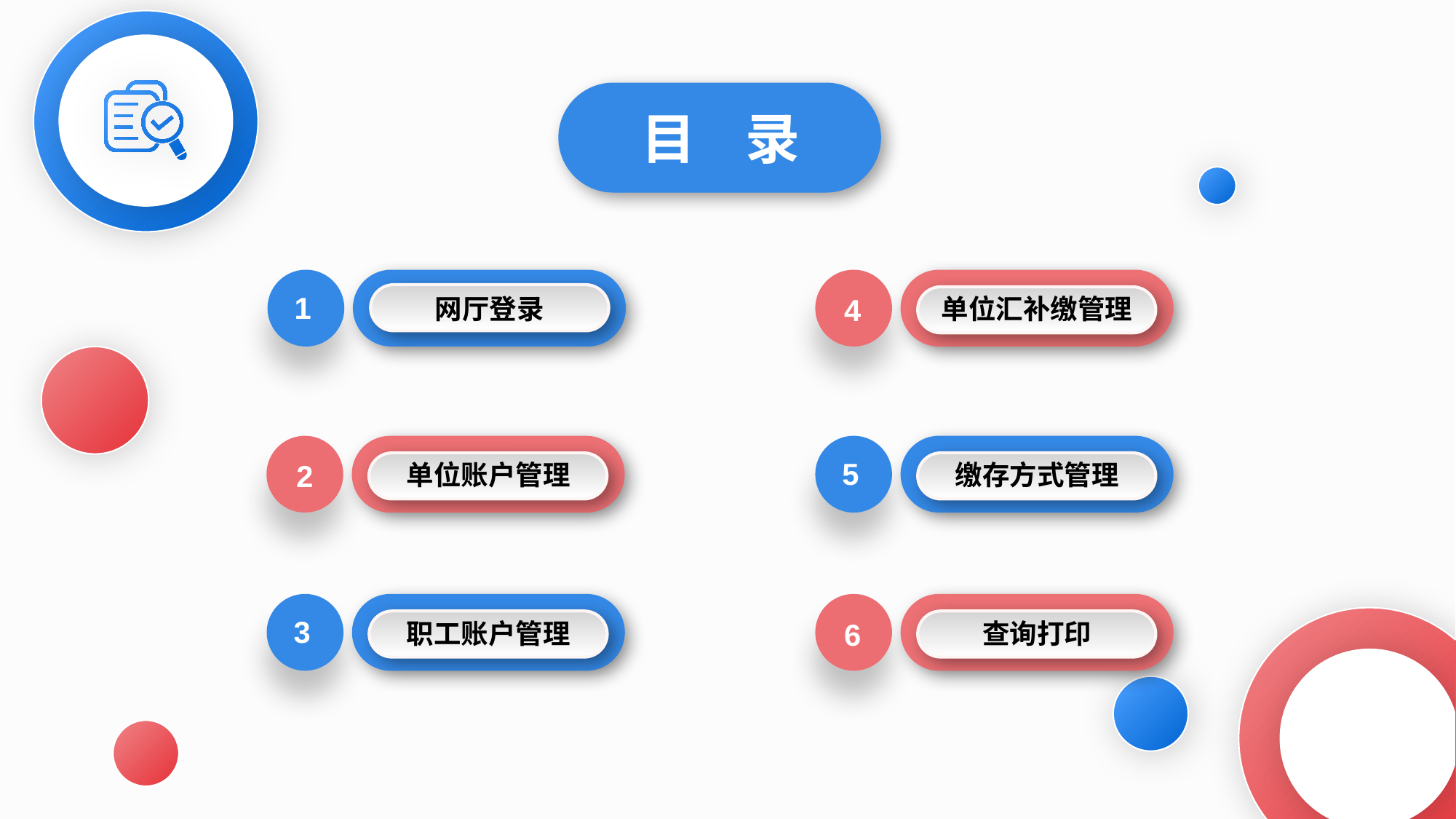

目    录

1

网厅登录

单位汇补缴管理

4

单位账户管理

5

缴存方式管理
2

3

职工账户管理

查询打印

6